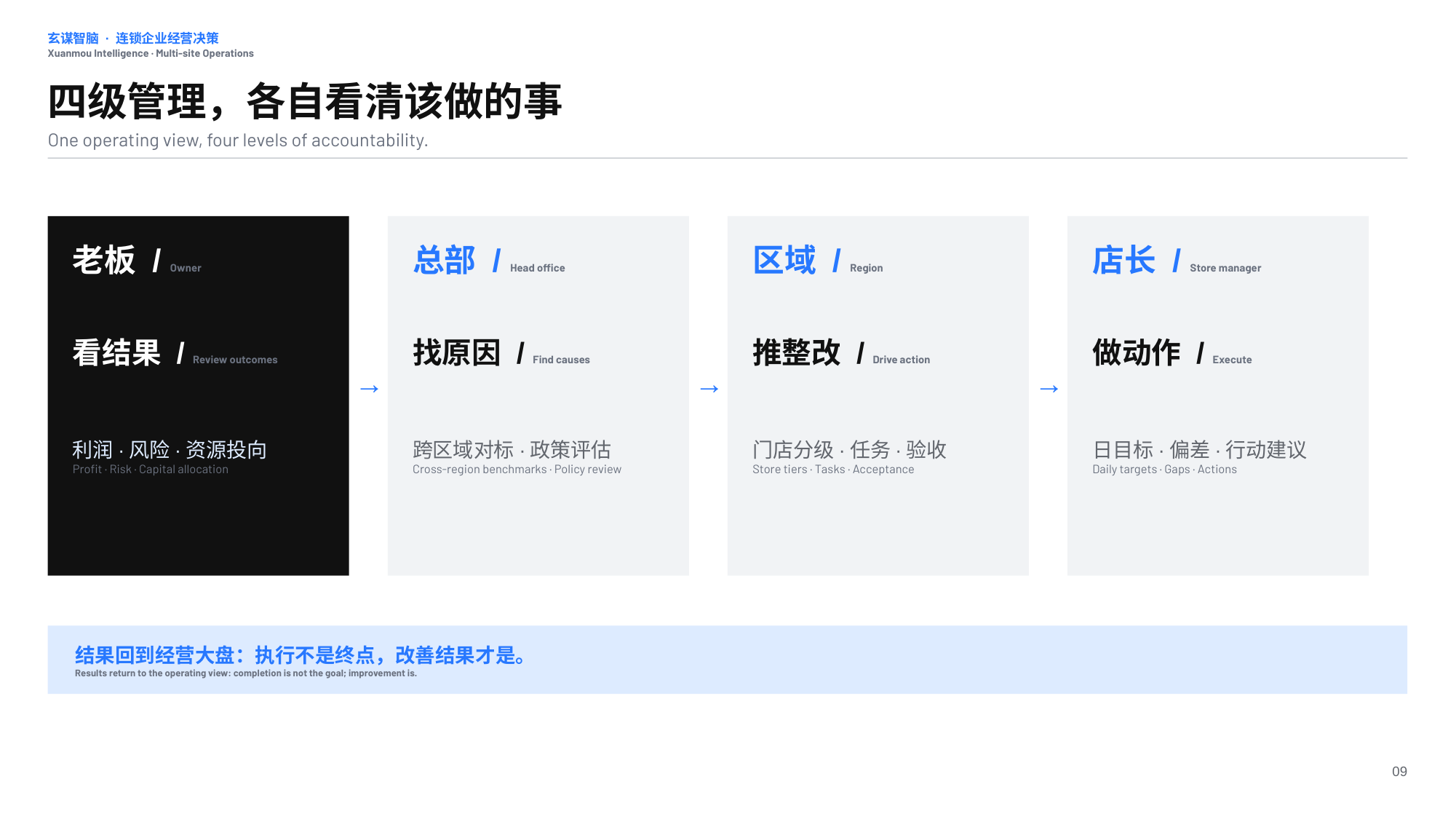

玄谋智脑 · 连锁企业经营决策
Xuanmou Intelligence · Multi-site Operations
四级管理，各自看清该做的事
One operating view, four levels of accountability.

老板 / Owner
总部 / Head office
区域 / Region
店长 / Store manager
看结果 / Review outcomes
找原因 / Find causes
推整改 / Drive action
做动作 / Execute
→
→
→
利润·风险·资源投向
Profit · Risk · Capital allocation
跨区域对标·政策评估
Cross-region benchmarks · Policy review
门店分级·任务·验收
Store tiers · Tasks · Acceptance
日目标·偏差·行动建议
Daily targets · Gaps · Actions

结果回到经营大盘：执行不是终点，改善结果才是。
Results return to the operating view: completion is not the goal; improvement is.
09